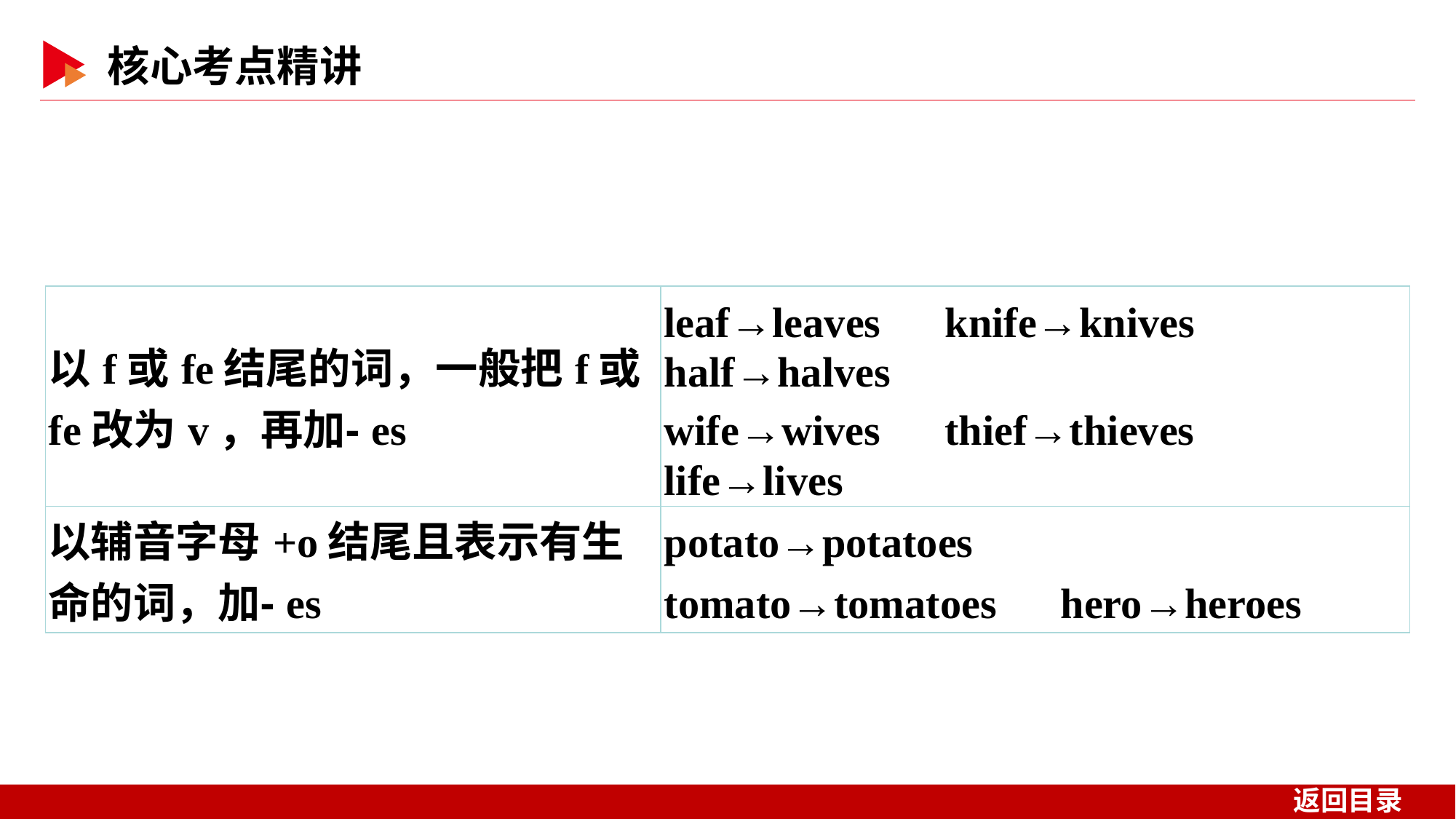

| 以f或fe结尾的词，一般把f或fe改为v，再加⁃es | leaf→leaves　knife→knives　half→halves wife→wives　thief→thieves　life→lives |
| --- | --- |
| 以辅音字母+o结尾且表示有生命的词，加⁃es | potato→potatoes　tomato→tomatoes　hero→heroes |